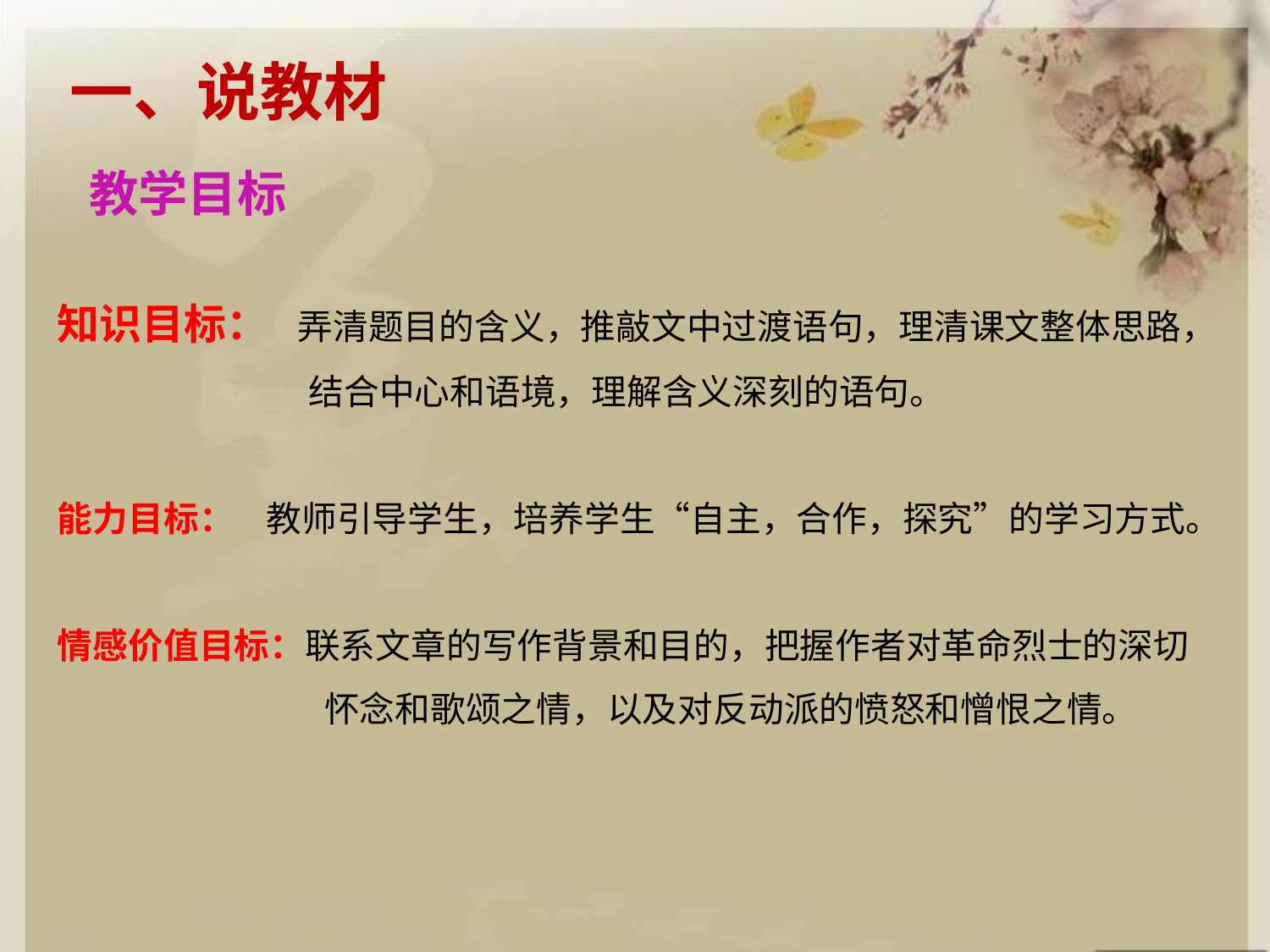

一、说教材
教学目标
知识目标：   弄清题目的含义，推敲文中过渡语句，理清课文整体思路，
                               结合中心和语境，理解含义深刻的语句。

能力目标：    教师引导学生，培养学生“自主，合作，探究”的学习方式。

情感价值目标：联系文章的写作背景和目的，把握作者对革命烈士的深切
                                 怀念和歌颂之情，以及对反动派的愤怒和憎恨之情。